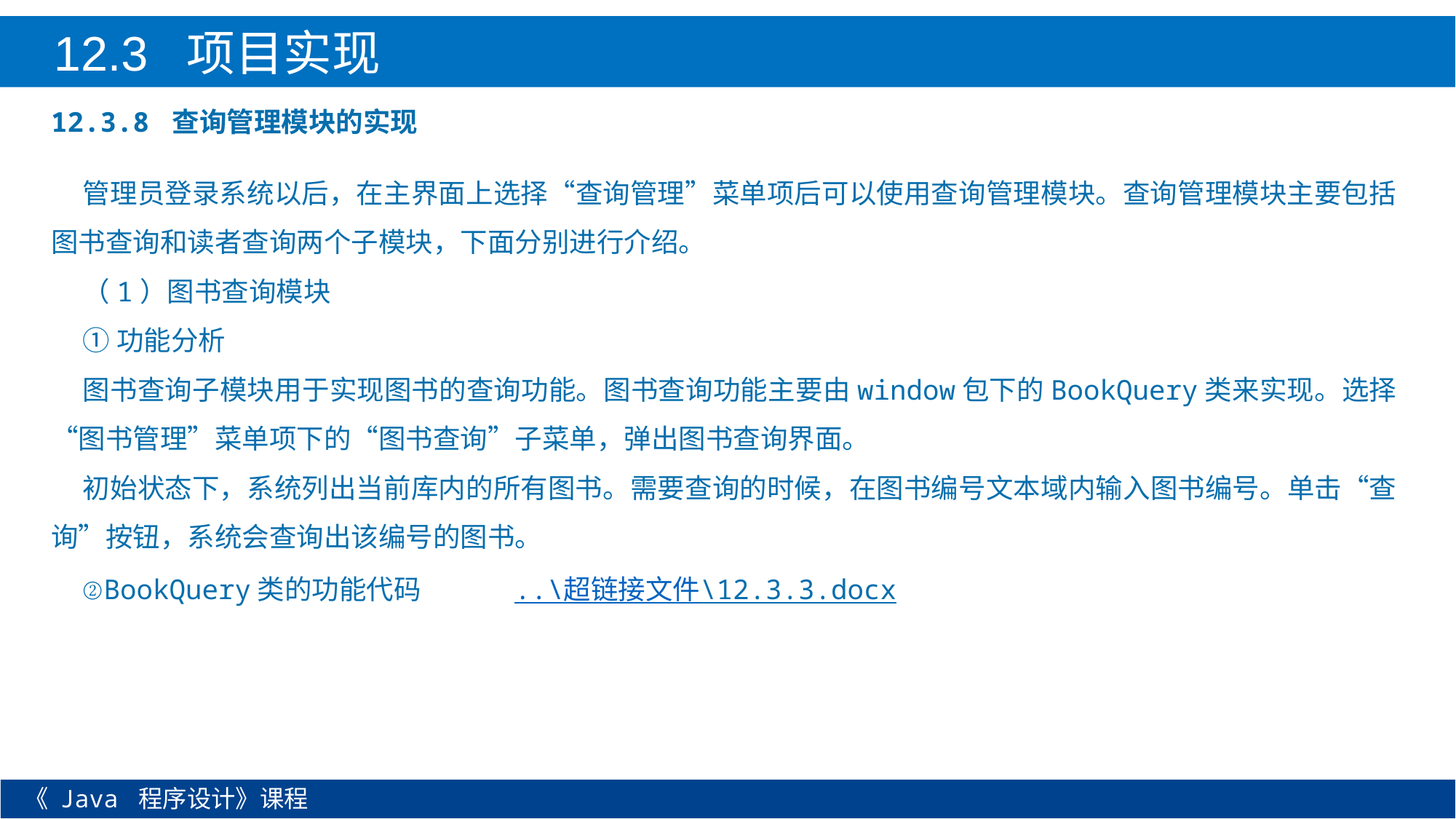

12.3  项目实现
12.3.8 查询管理模块的实现
管理员登录系统以后，在主界面上选择“查询管理”菜单项后可以使用查询管理模块。查询管理模块主要包括图书查询和读者查询两个子模块，下面分别进行介绍。
（1）图书查询模块
①功能分析
图书查询子模块用于实现图书的查询功能。图书查询功能主要由window包下的BookQuery类来实现。选择“图书管理”菜单项下的“图书查询”子菜单，弹出图书查询界面。
初始状态下，系统列出当前库内的所有图书。需要查询的时候，在图书编号文本域内输入图书编号。单击“查询”按钮，系统会查询出该编号的图书。
②BookQuery类的功能代码              ..\超链接文件\12.3.3.docx
《 Java 程序设计》课程